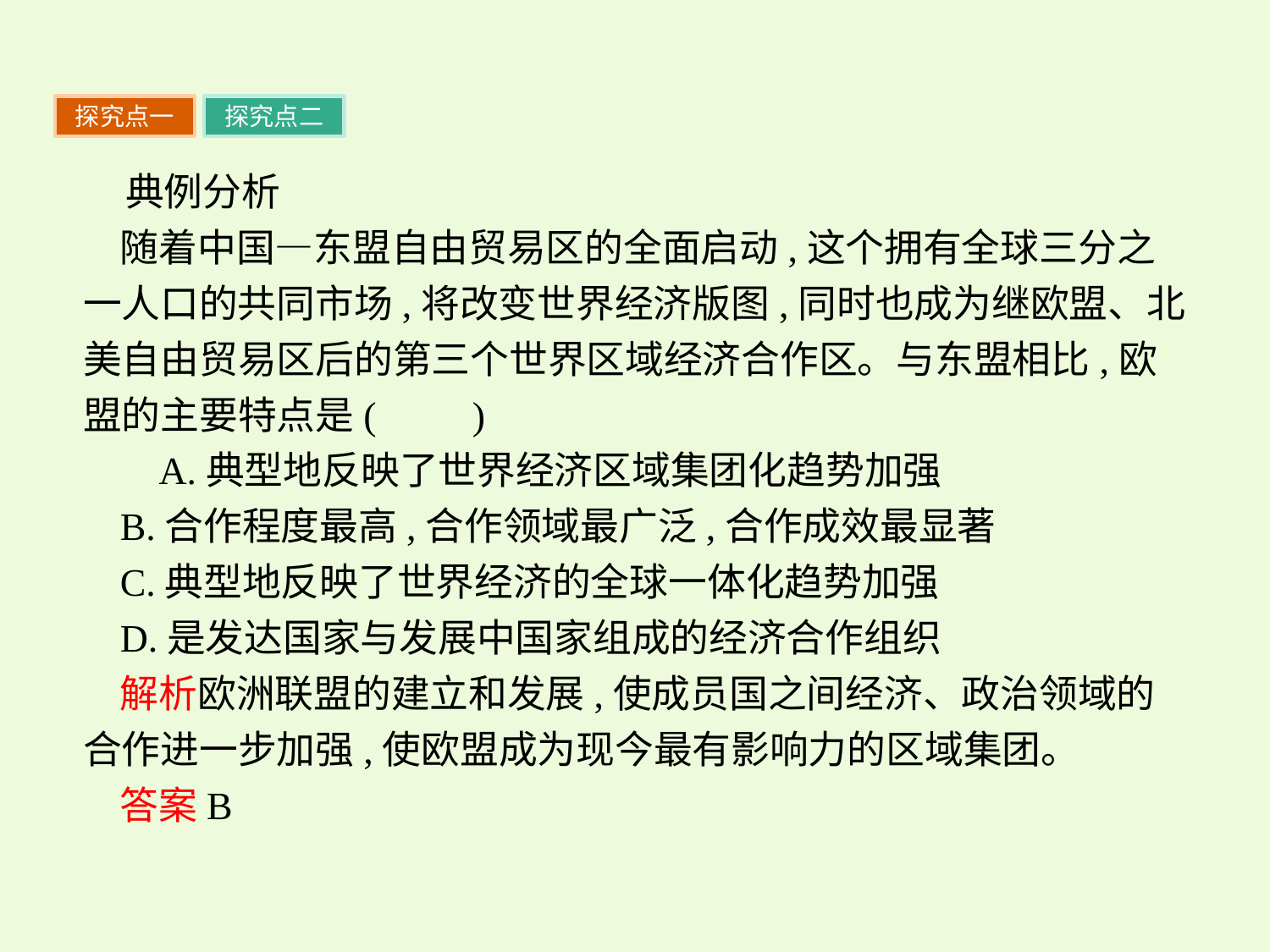

探究点一
探究点二
典例分析
随着中国—东盟自由贸易区的全面启动,这个拥有全球三分之一人口的共同市场,将改变世界经济版图,同时也成为继欧盟、北美自由贸易区后的第三个世界区域经济合作区。与东盟相比,欧盟的主要特点是(　　)
    A.典型地反映了世界经济区域集团化趋势加强
B.合作程度最高,合作领域最广泛,合作成效最显著
C.典型地反映了世界经济的全球一体化趋势加强
D.是发达国家与发展中国家组成的经济合作组织
解析欧洲联盟的建立和发展,使成员国之间经济、政治领域的合作进一步加强,使欧盟成为现今最有影响力的区域集团。
答案B